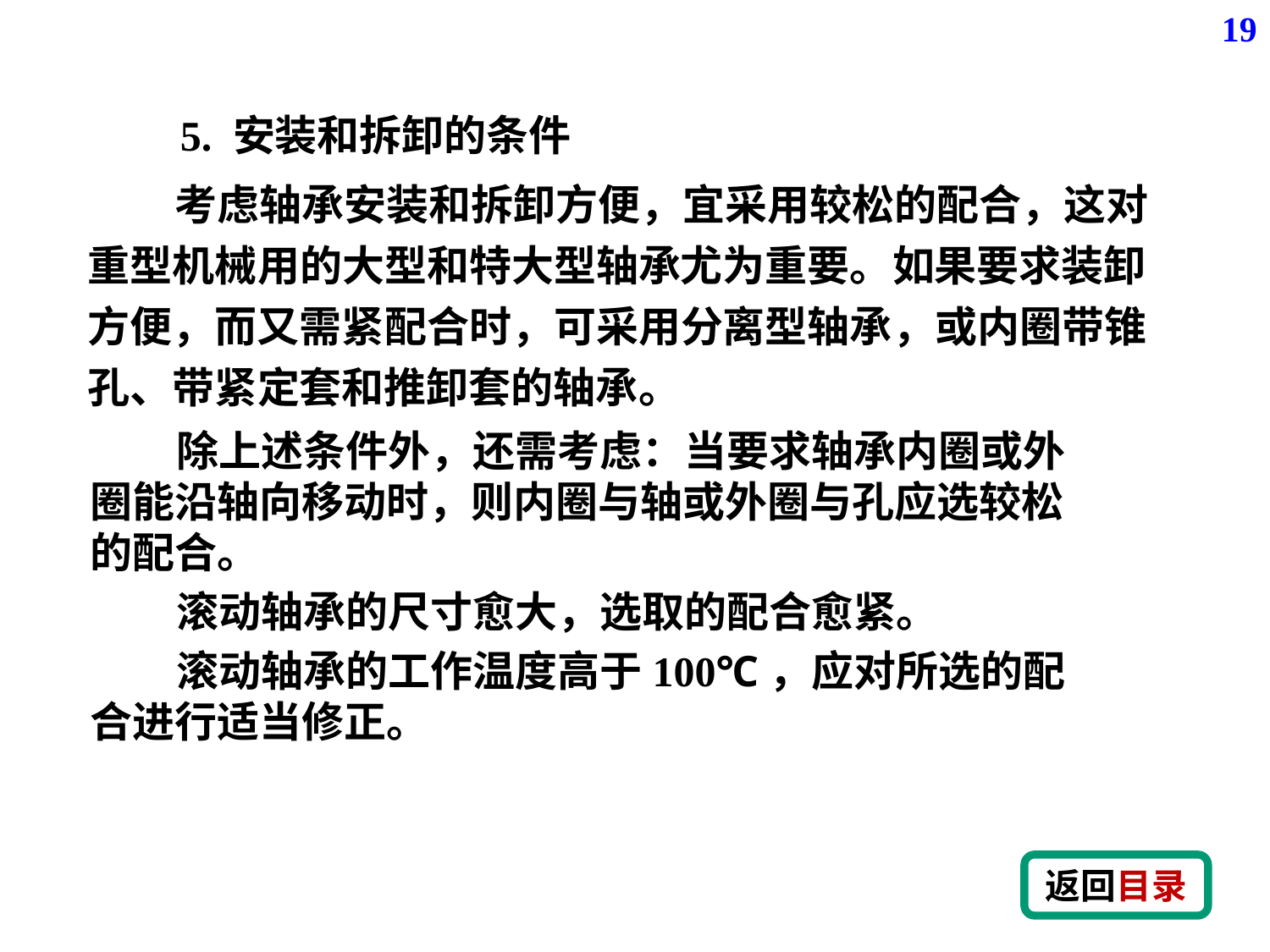

19
5. 安装和拆卸的条件
        考虑轴承安装和拆卸方便，宜采用较松的配合，这对重型机械用的大型和特大型轴承尤为重要。如果要求装卸方便，而又需紧配合时，可采用分离型轴承，或内圈带锥孔、带紧定套和推卸套的轴承。
        除上述条件外，还需考虑：当要求轴承内圈或外圈能沿轴向移动时，则内圈与轴或外圈与孔应选较松的配合。
        滚动轴承的尺寸愈大，选取的配合愈紧。
        滚动轴承的工作温度高于100℃，应对所选的配合进行适当修正。
返回目录